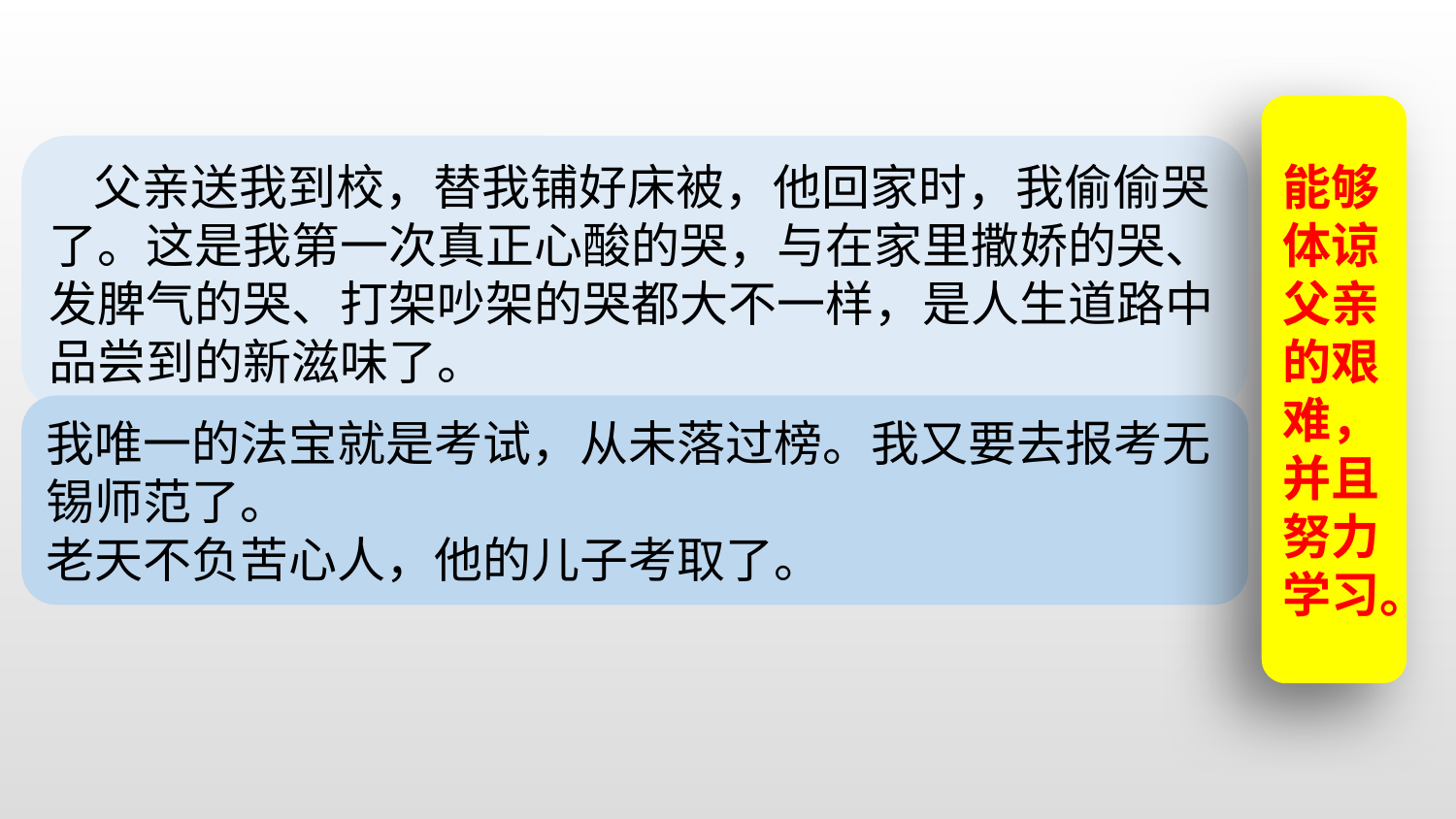

能够体谅父亲的艰难，并且努力学习。
   父亲送我到校，替我铺好床被，他回家时，我偷偷哭了。这是我第一次真正心酸的哭，与在家里撒娇的哭、发脾气的哭、打架吵架的哭都大不一样，是人生道路中品尝到的新滋味了。
我唯一的法宝就是考试，从未落过榜。我又要去报考无锡师范了。
老天不负苦心人，他的儿子考取了。